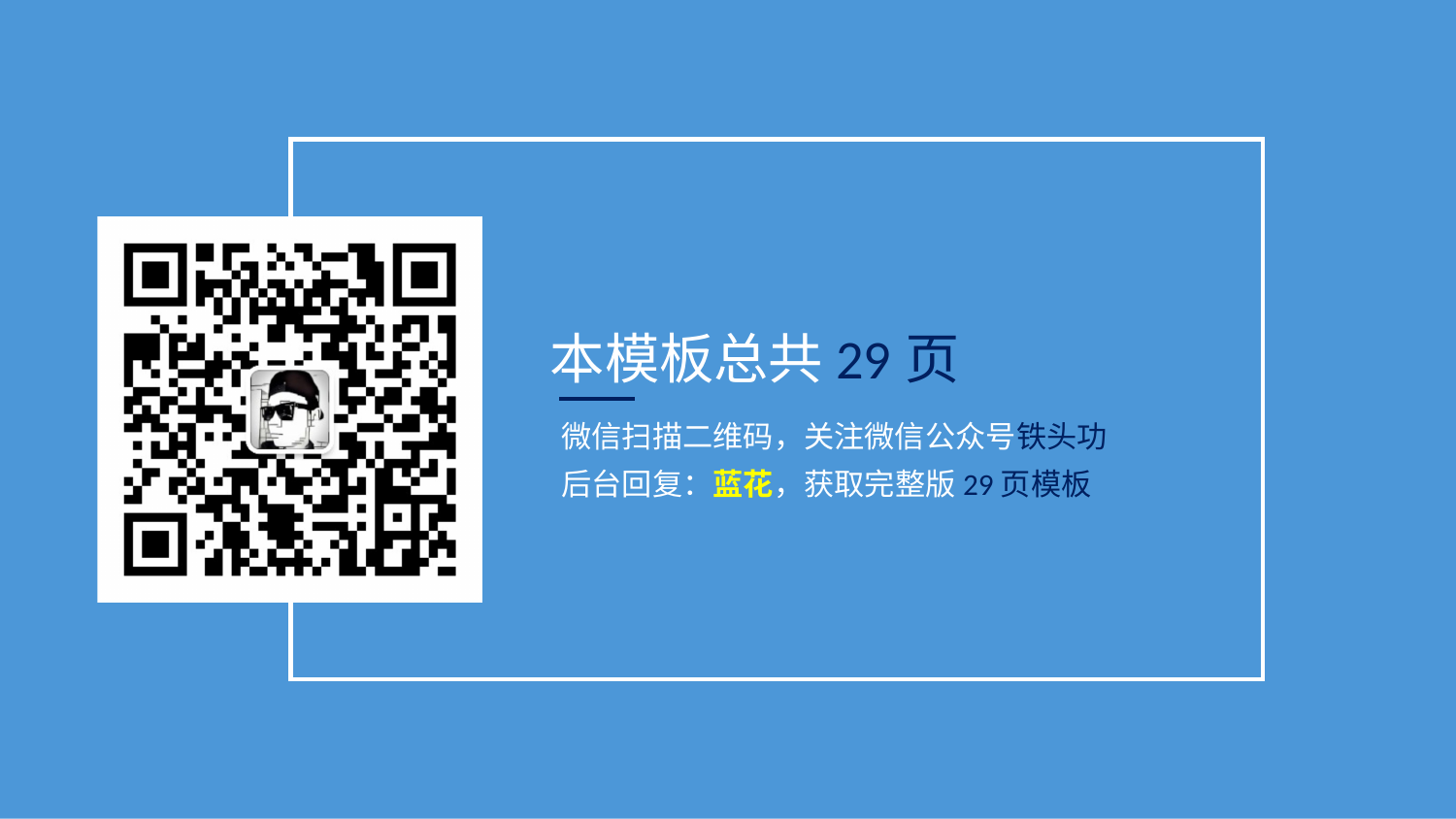

本模板总共29页
微信扫描二维码，关注微信公众号铁头功
后台回复：蓝花，获取完整版29页模板